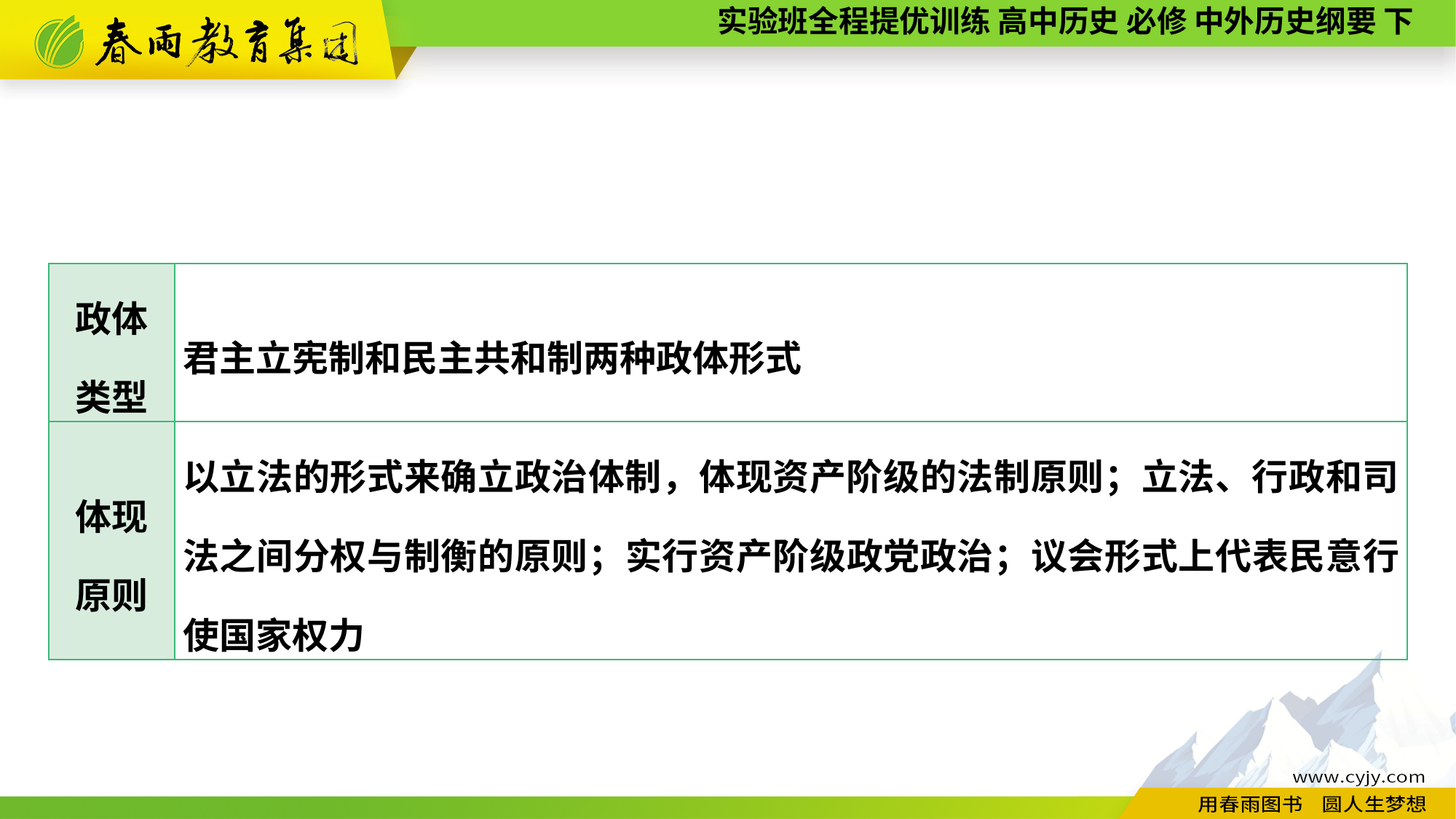

| 政体 类型 | 君主立宪制和民主共和制两种政体形式 |
| --- | --- |
| 体现 原则 | 以立法的形式来确立政治体制，体现资产阶级的法制原则；立法、行政和司法之间分权与制衡的原则；实行资产阶级政党政治；议会形式上代表民意行使国家权力 |